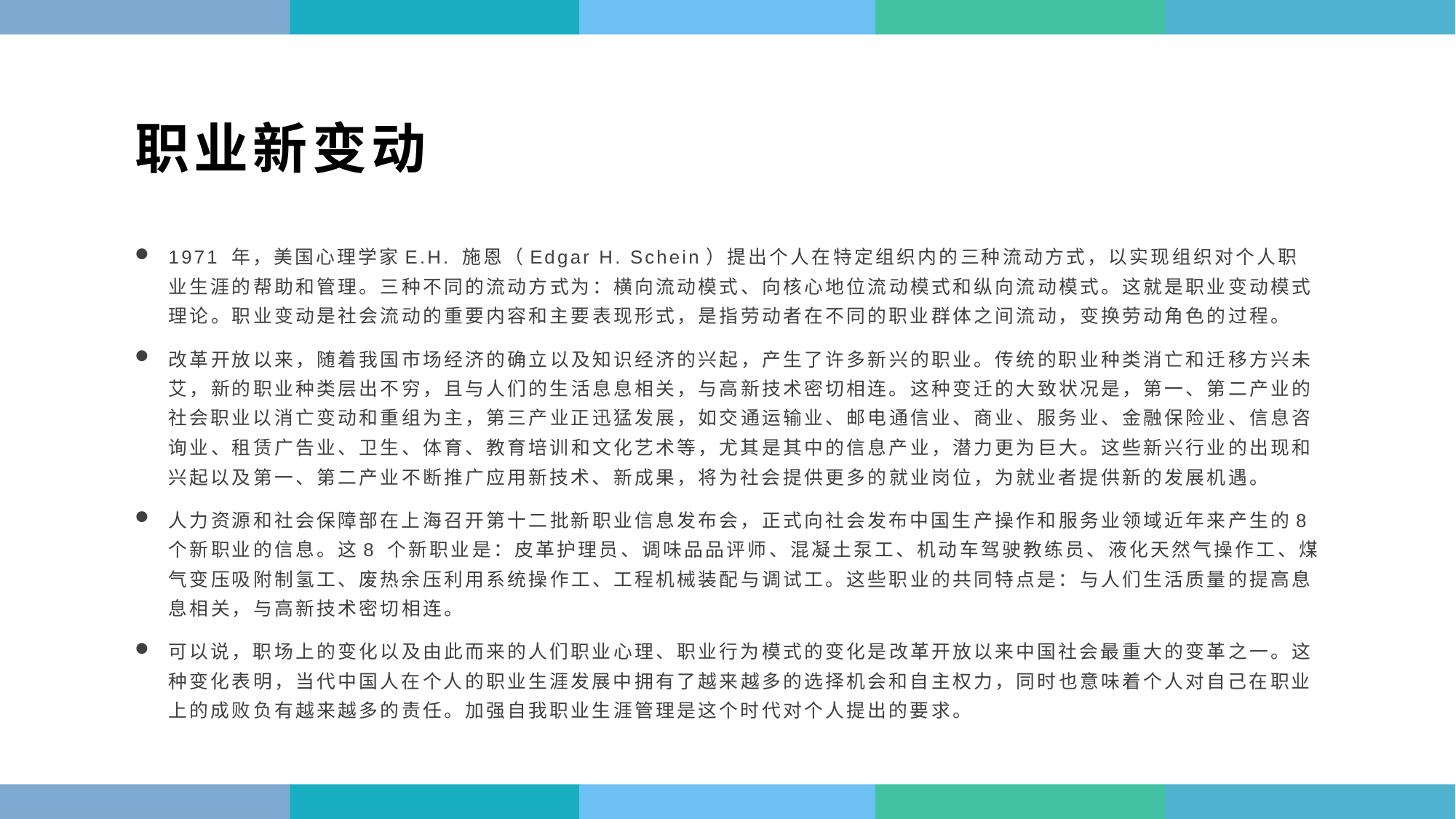

职业新变动
1971 年，美国心理学家E.H. 施恩（Edgar H. Schein）提出个人在特定组织内的三种流动方式，以实现组织对个人职业生涯的帮助和管理。三种不同的流动方式为：横向流动模式、向核心地位流动模式和纵向流动模式。这就是职业变动模式理论。职业变动是社会流动的重要内容和主要表现形式，是指劳动者在不同的职业群体之间流动，变换劳动角色的过程。
改革开放以来，随着我国市场经济的确立以及知识经济的兴起，产生了许多新兴的职业。传统的职业种类消亡和迁移方兴未艾，新的职业种类层出不穷，且与人们的生活息息相关，与高新技术密切相连。这种变迁的大致状况是，第一、第二产业的社会职业以消亡变动和重组为主，第三产业正迅猛发展，如交通运输业、邮电通信业、商业、服务业、金融保险业、信息咨询业、租赁广告业、卫生、体育、教育培训和文化艺术等，尤其是其中的信息产业，潜力更为巨大。这些新兴行业的出现和兴起以及第一、第二产业不断推广应用新技术、新成果，将为社会提供更多的就业岗位，为就业者提供新的发展机遇。
人力资源和社会保障部在上海召开第十二批新职业信息发布会，正式向社会发布中国生产操作和服务业领域近年来产生的8 个新职业的信息。这8 个新职业是：皮革护理员、调味品品评师、混凝土泵工、机动车驾驶教练员、液化天然气操作工、煤气变压吸附制氢工、废热余压利用系统操作工、工程机械装配与调试工。这些职业的共同特点是：与人们生活质量的提高息息相关，与高新技术密切相连。
可以说，职场上的变化以及由此而来的人们职业心理、职业行为模式的变化是改革开放以来中国社会最重大的变革之一。这种变化表明，当代中国人在个人的职业生涯发展中拥有了越来越多的选择机会和自主权力，同时也意味着个人对自己在职业上的成败负有越来越多的责任。加强自我职业生涯管理是这个时代对个人提出的要求。